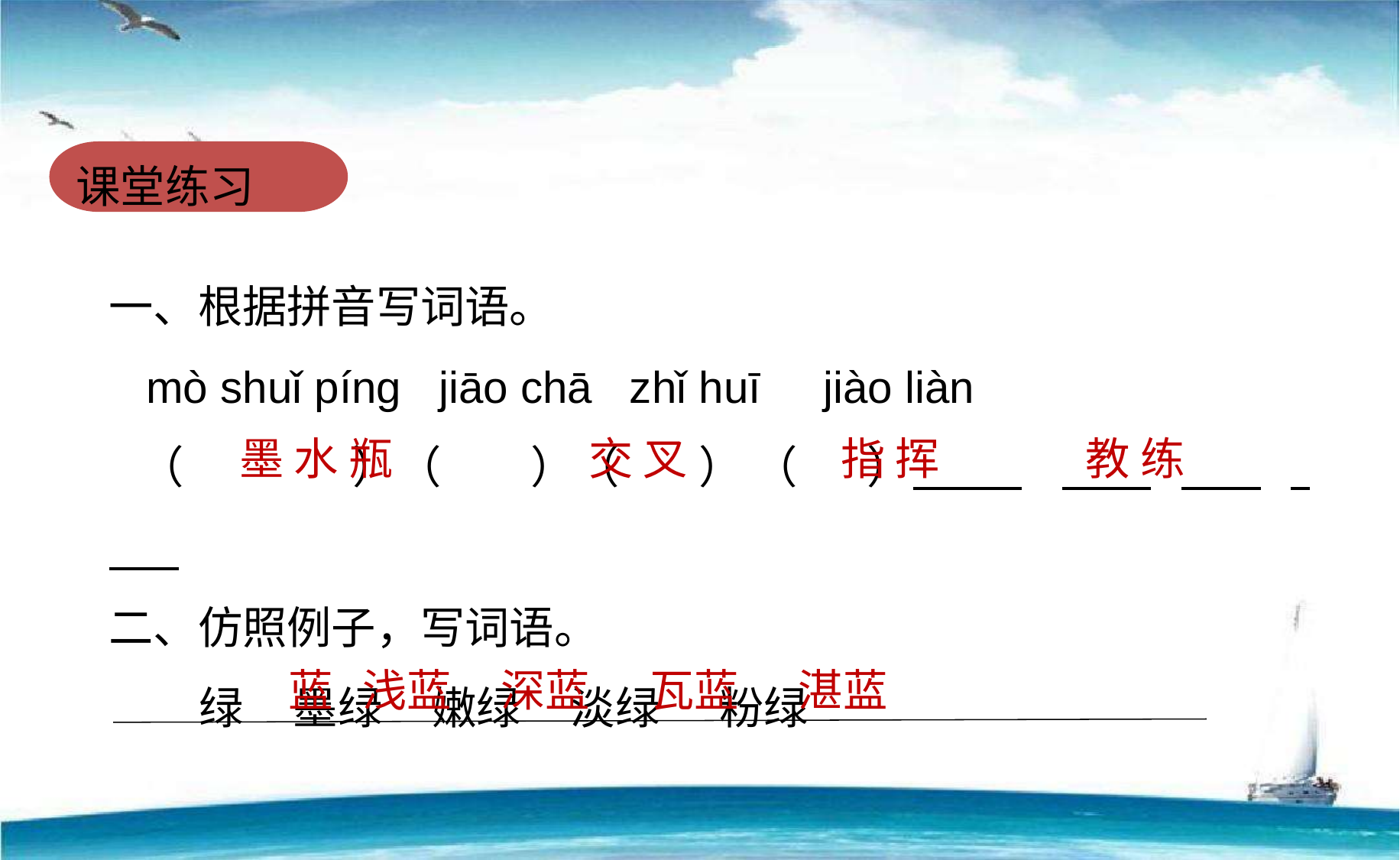

课堂练习
一、根据拼音写词语。
   mò shuǐ pínɡ   jiāo chā   zhǐ huī     jiào liàn
  （                 ）（         ）（        ） （       ）
二、仿照例子，写词语。
        绿     墨绿     嫩绿     淡绿      粉绿

墨 水 瓶
  交 叉
指 挥
教 练
 蓝   浅蓝     深蓝      瓦蓝      湛蓝